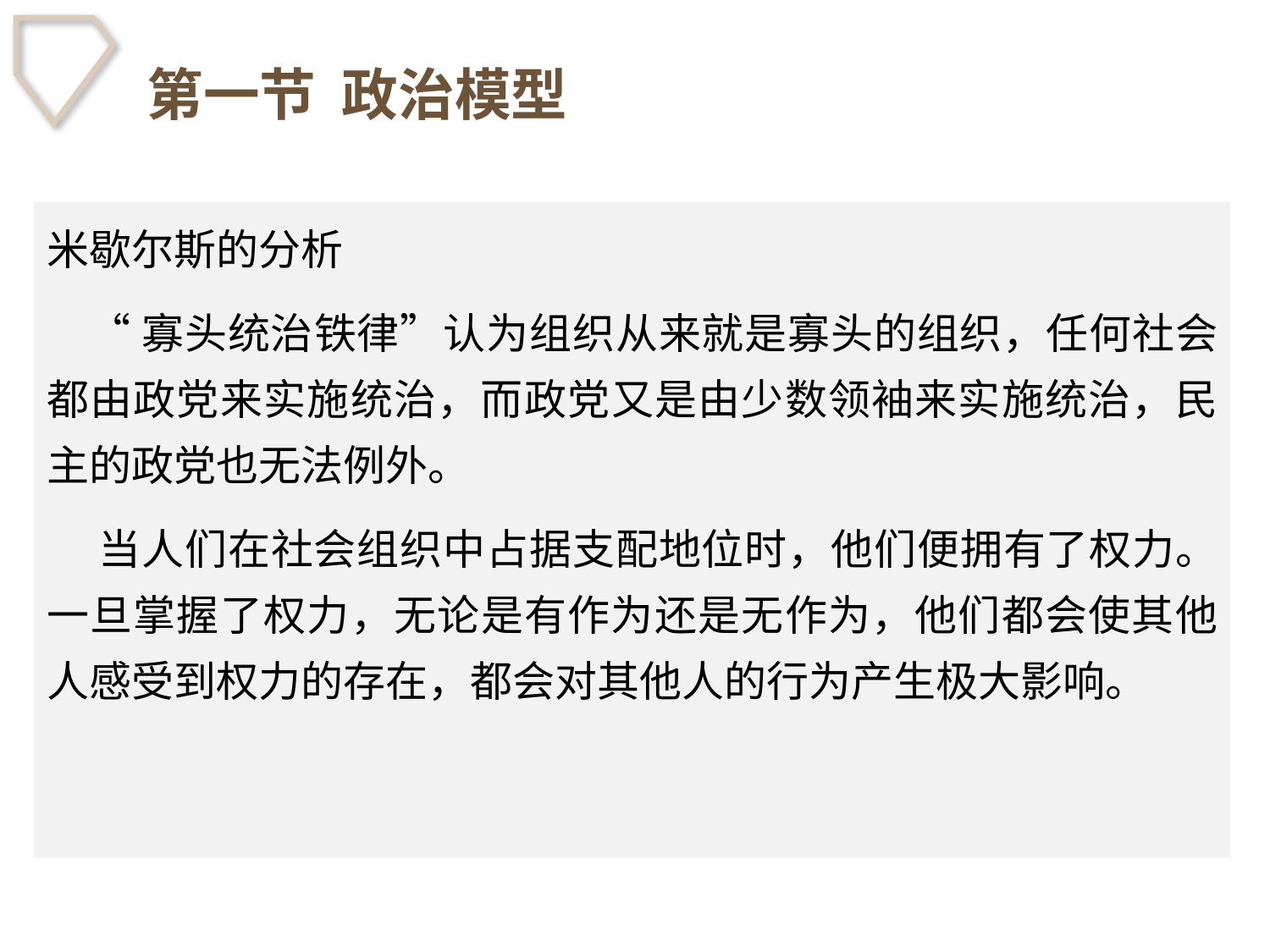

# 第一节  政治模型
米歇尔斯的分析
    “寡头统治铁律”认为组织从来就是寡头的组织，任何社会都由政党来实施统治，而政党又是由少数领袖来实施统治，民主的政党也无法例外。
    当人们在社会组织中占据支配地位时，他们便拥有了权力。一旦掌握了权力，无论是有作为还是无作为，他们都会使其他人感受到权力的存在，都会对其他人的行为产生极大影响。